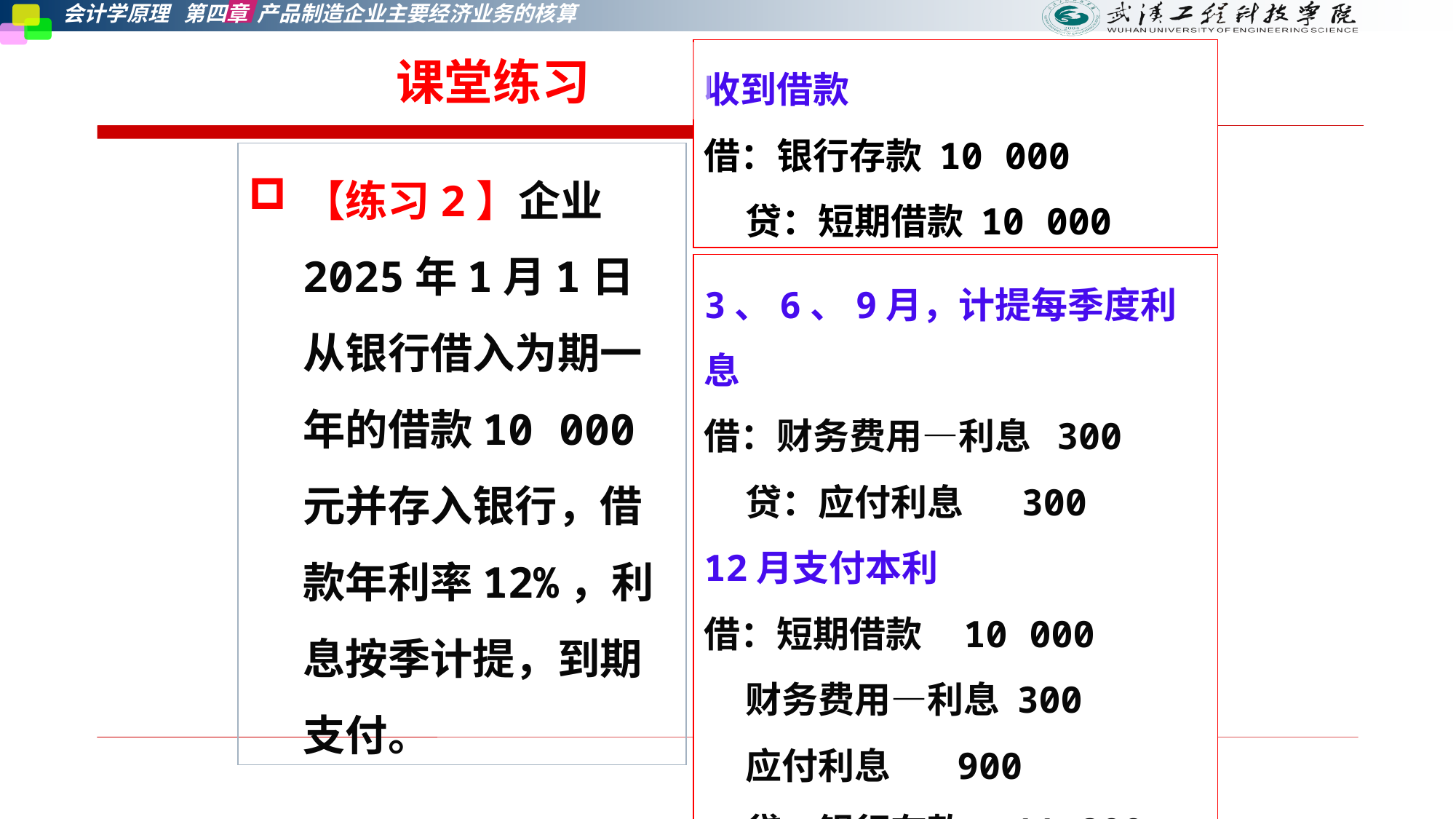

收到借款
借：银行存款 10 000
    贷：短期借款 10 000
课堂练习
【练习2】企业2025年1月1日从银行借入为期一年的借款10 000元并存入银行，借款年利率12%，利息按季计提，到期支付。
3、6、9月，计提每季度利息
借：财务费用—利息  300
    贷：应付利息      300
12月支付本利
借：短期借款    10 000
    财务费用—利息 300
    应付利息       900
    贷：银行存款     11 200